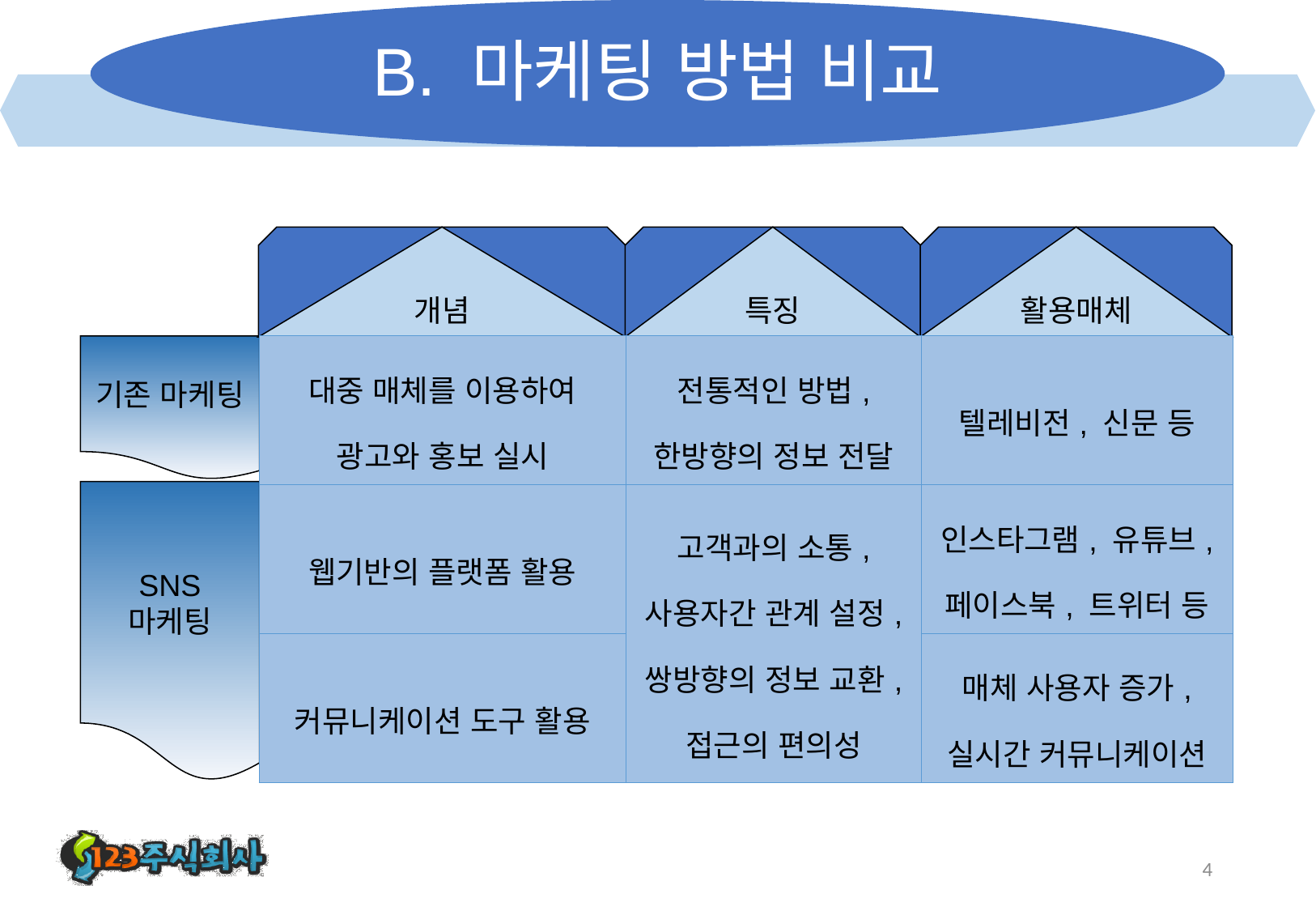

# B. 마케팅 방법 비교

개념

특징
빵ㄹ
활용매체
기존 마케팅
| 대중 매체를 이용하여 광고와 홍보 실시 | 전통적인 방법, 한방향의 정보 전달 | 텔레비전, 신문 등 |
| --- | --- | --- |
| 웹기반의 플랫폼 활용 | 고객과의 소통, 사용자간 관계 설정, 쌍방향의 정보 교환, 접근의 편의성 | 인스타그램, 유튜브, 페이스북, 트위터 등 |
| 커뮤니케이션 도구 활용 | 사용자 급증 | 매체 사용자 증가, 실시간 커뮤니케이션 |
SNS 마케팅
4